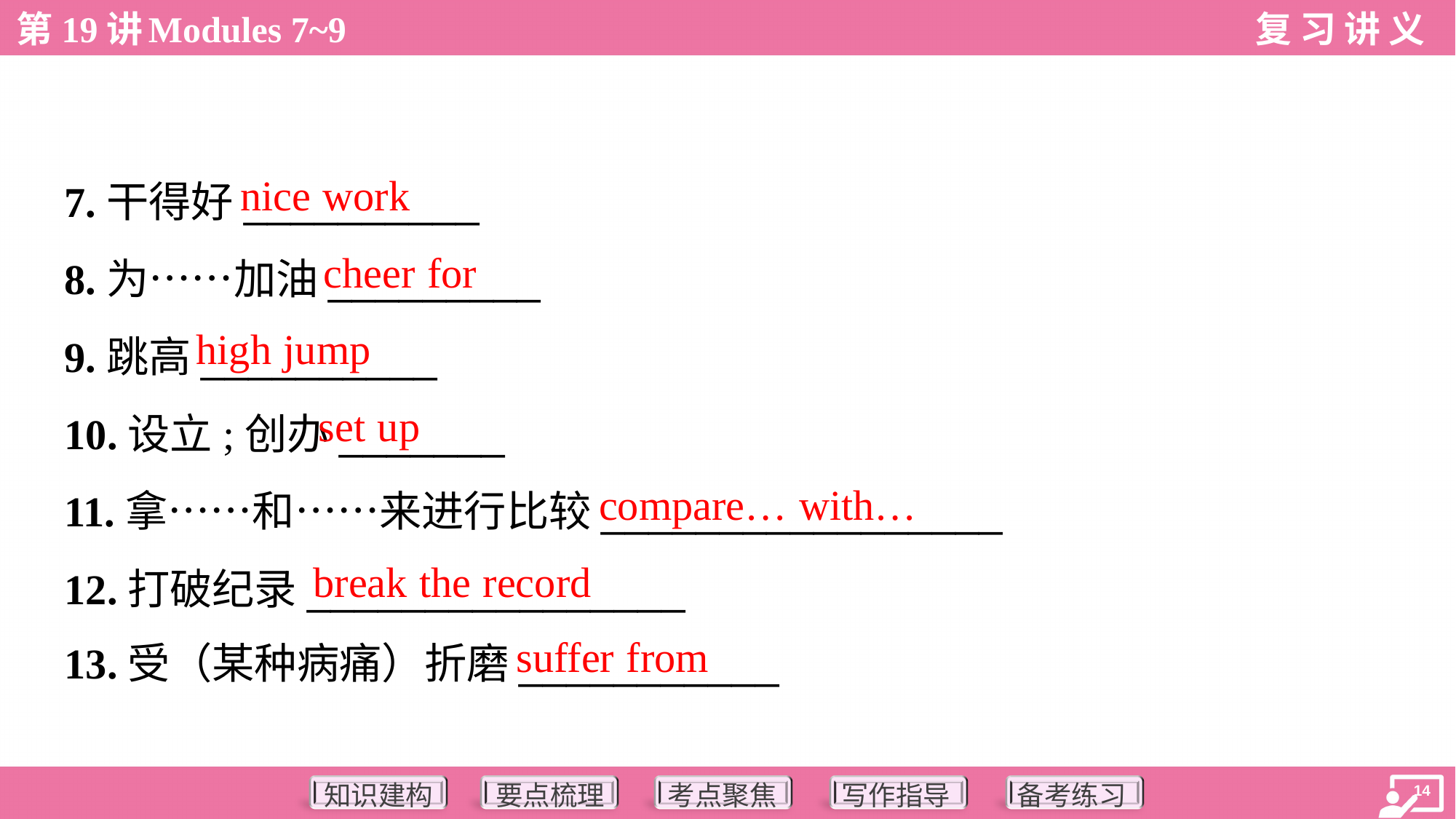

nice work
7.干得好__________
8.为……加油_________
9.跳高__________
10.设立;创办_______
11.拿……和……来进行比较_________________
12.打破纪录________________
13.受（某种病痛）折磨___________
cheer for
high jump
set up
compare… with…
break the record
suffer from